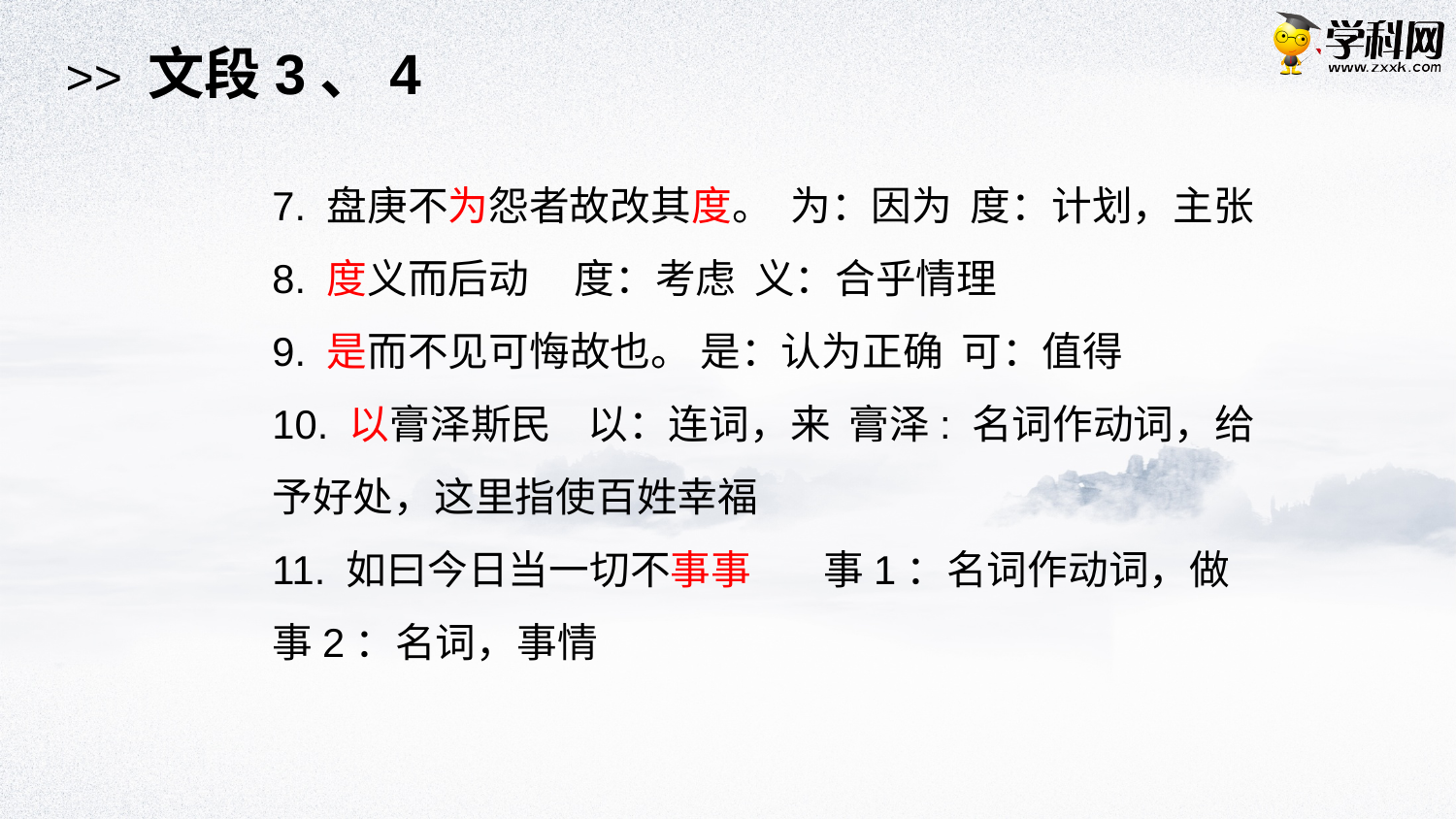

>> 文段3、4
7. 盘庚不为怨者故改其度。  为：因为  度：计划，主张
8. 度义而后动     度：考虑  义：合乎情理
9. 是而不见可悔故也。 是：认为正确  可：值得
10. 以膏泽斯民    以：连词，来  膏泽: 名词作动词，给予好处，这里指使百姓幸福
11. 如曰今日当一切不事事        事1：名词作动词，做
事2：名词，事情